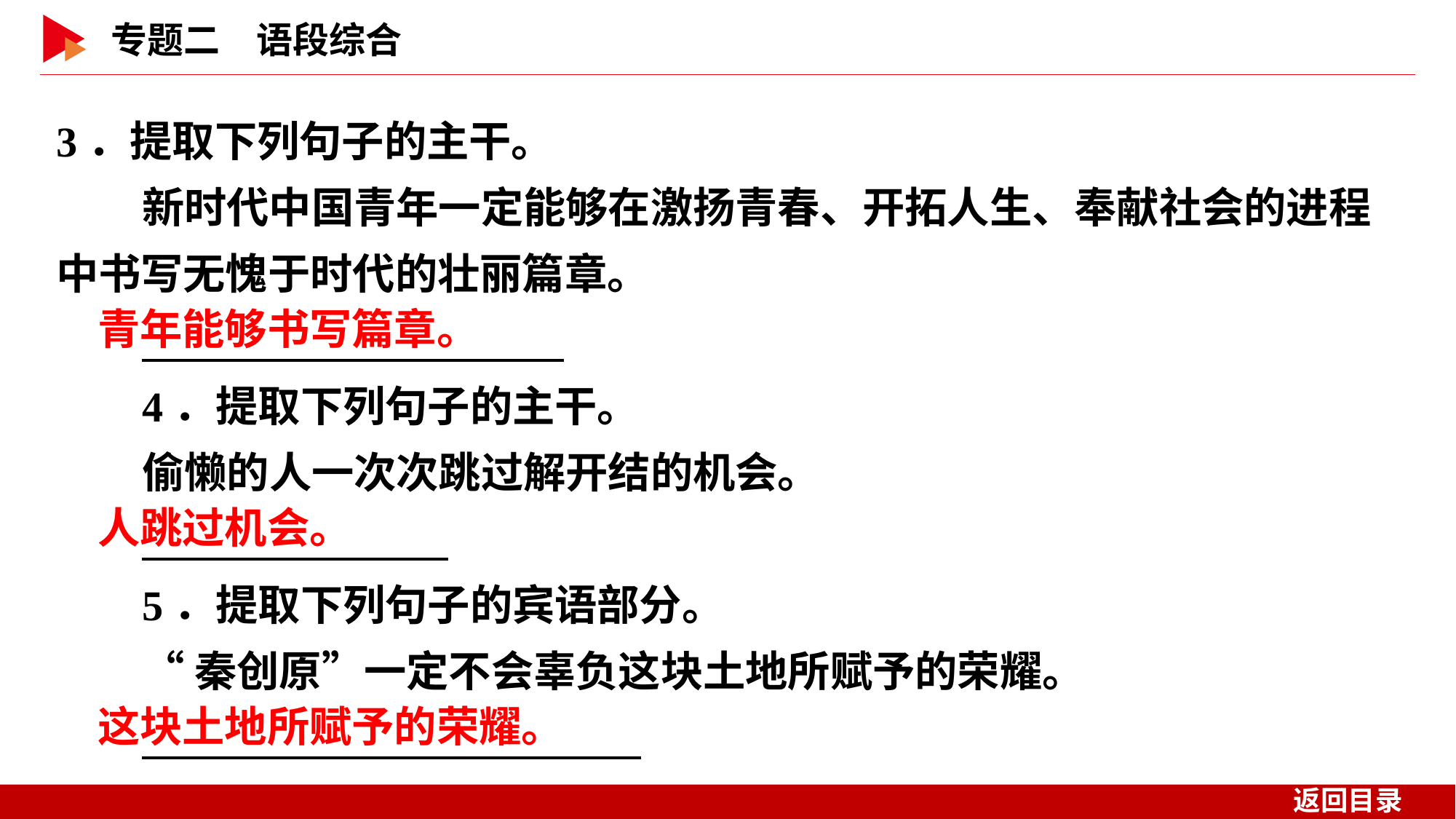

3．提取下列句子的主干。
新时代中国青年一定能够在激扬青春、开拓人生、奉献社会的进程中书写无愧于时代的壮丽篇章。

4．提取下列句子的主干。
偷懒的人一次次跳过解开结的机会。

5．提取下列句子的宾语部分。
“秦创原”一定不会辜负这块土地所赋予的荣耀。

青年能够书写篇章。
人跳过机会。
这块土地所赋予的荣耀。